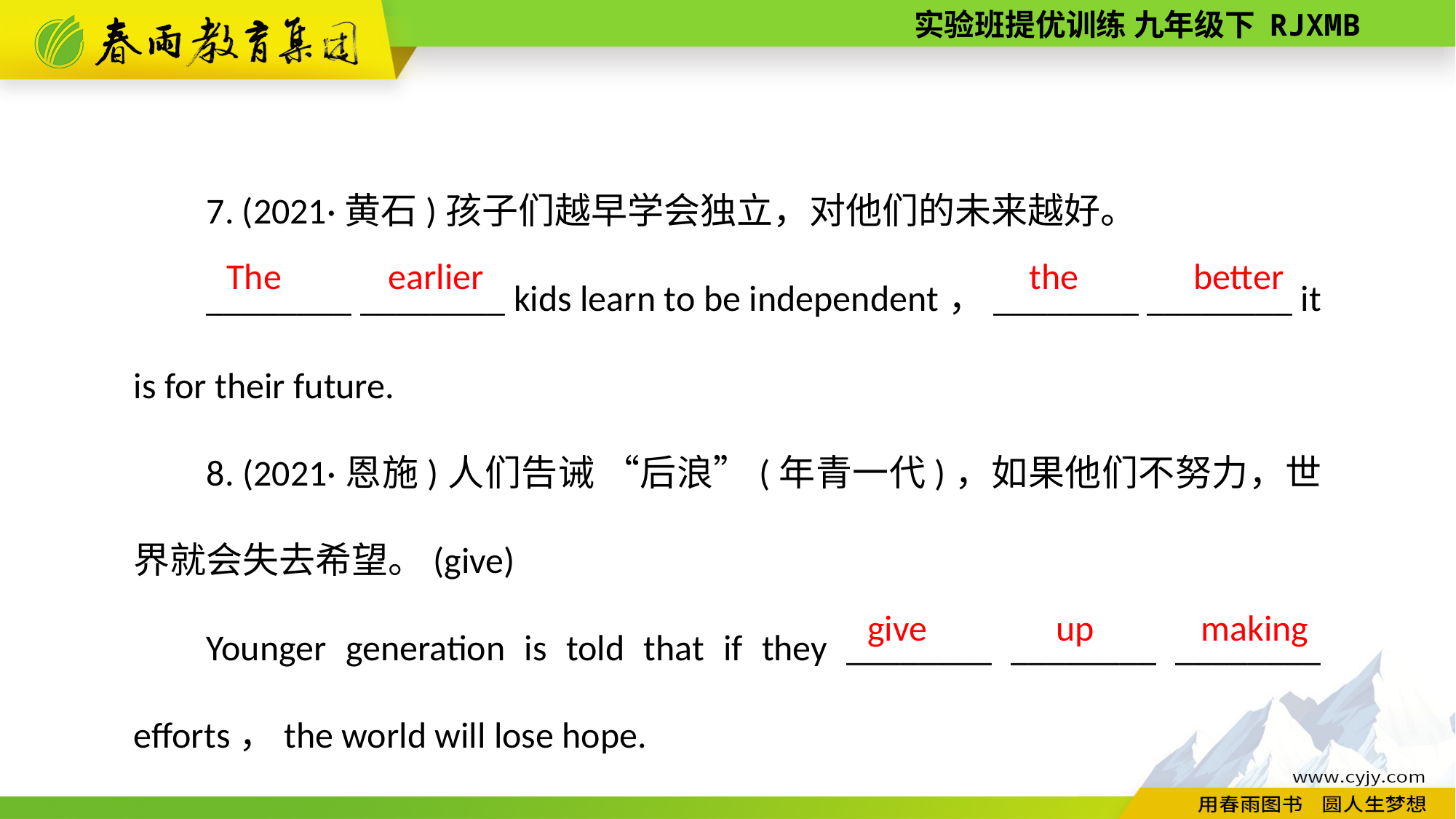

7. (2021·黄石)孩子们越早学会独立，对他们的未来越好。
________ ________ kids learn to be independent，________ ________ it is for their future.
8. (2021·恩施)人们告诫 “后浪”(年青一代)，如果他们不努力，世界就会失去希望。(give)
Younger generation is told that if they ________ ________ ________ efforts，the world will lose hope.
  The             earlier
the              better
making
up
give